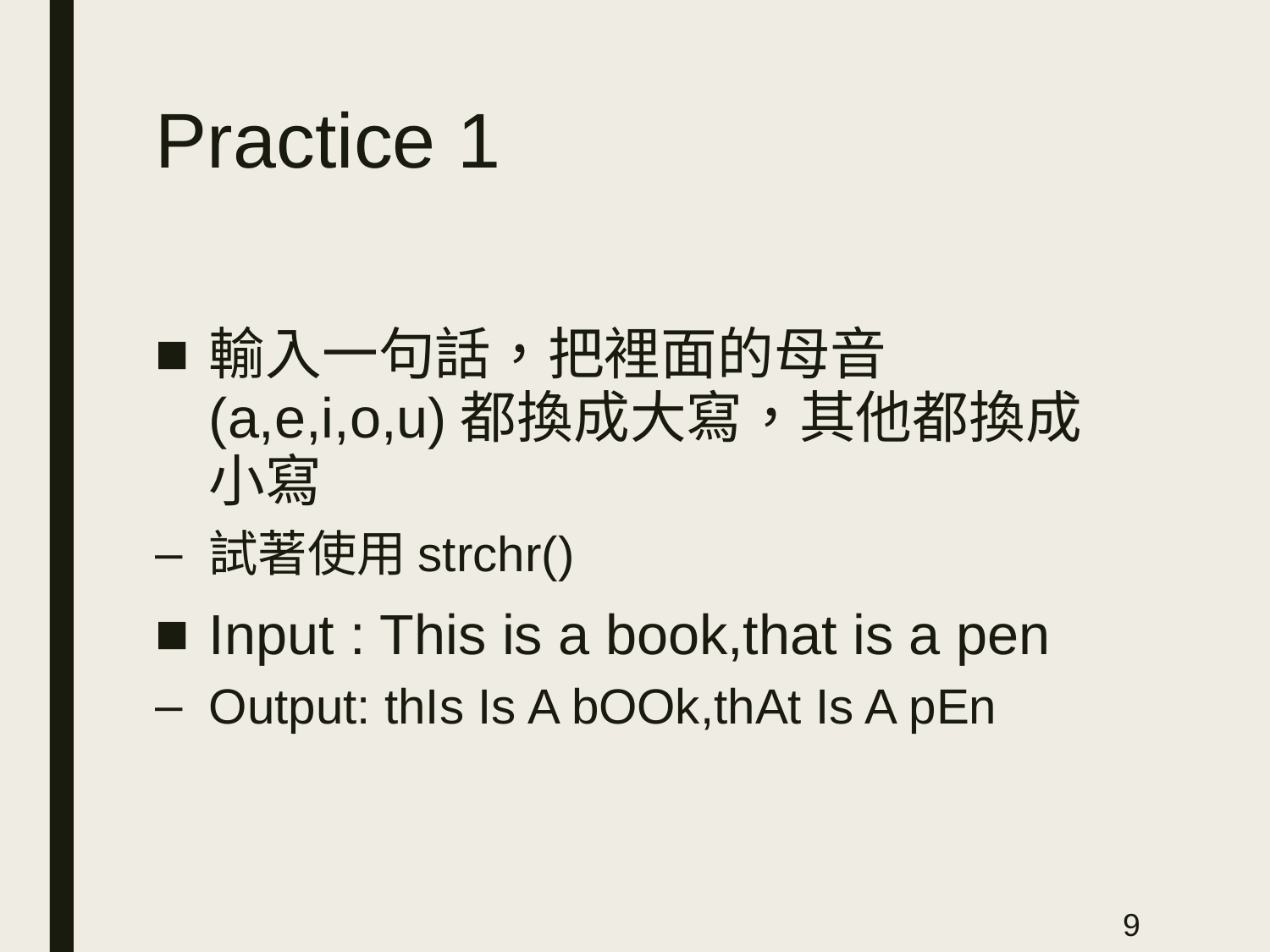

# Practice 1
輸入一句話，把裡面的母音(a,e,i,o,u)都換成大寫，其他都換成小寫
試著使用strchr()
Input : This is a book,that is a pen
Output: thIs Is A bOOk,thAt Is A pEn
9